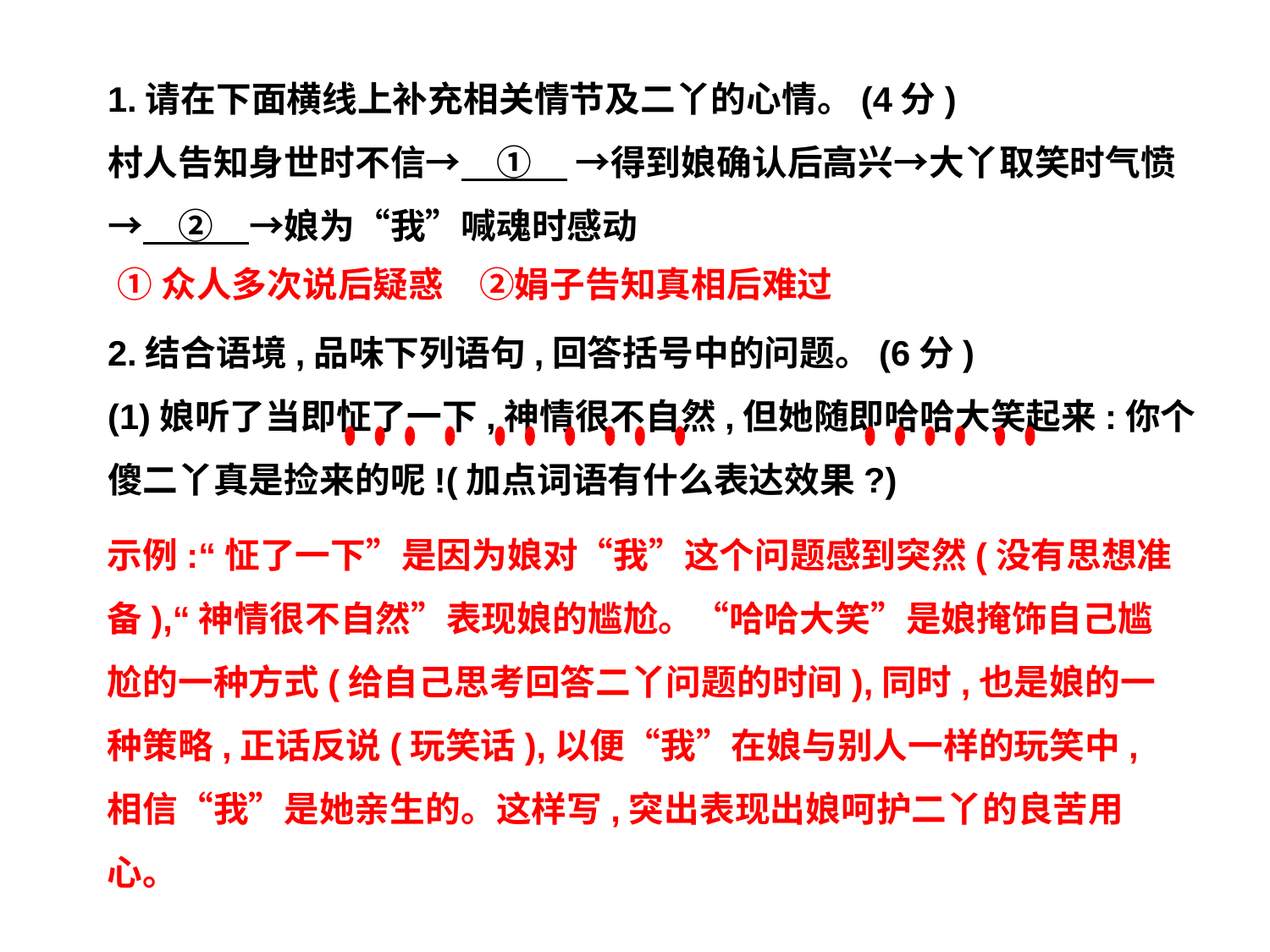

1.请在下面横线上补充相关情节及二丫的心情。(4分)
村人告知身世时不信→　①　 →得到娘确认后高兴→大丫取笑时气愤→　②　→娘为“我”喊魂时感动

2.结合语境,品味下列语句,回答括号中的问题。(6分)
(1)娘听了当即怔了一下,神情很不自然,但她随即哈哈大笑起来:你个傻二丫真是捡来的呢!(加点词语有什么表达效果?)

①众人多次说后疑惑　②娟子告知真相后难过

示例:“怔了一下”是因为娘对“我”这个问题感到突然(没有思想准备),“神情很不自然”表现娘的尴尬。“哈哈大笑”是娘掩饰自己尴尬的一种方式(给自己思考回答二丫问题的时间),同时,也是娘的一种策略,正话反说(玩笑话),以便“我”在娘与别人一样的玩笑中,相信“我”是她亲生的。这样写,突出表现出娘呵护二丫的良苦用心。